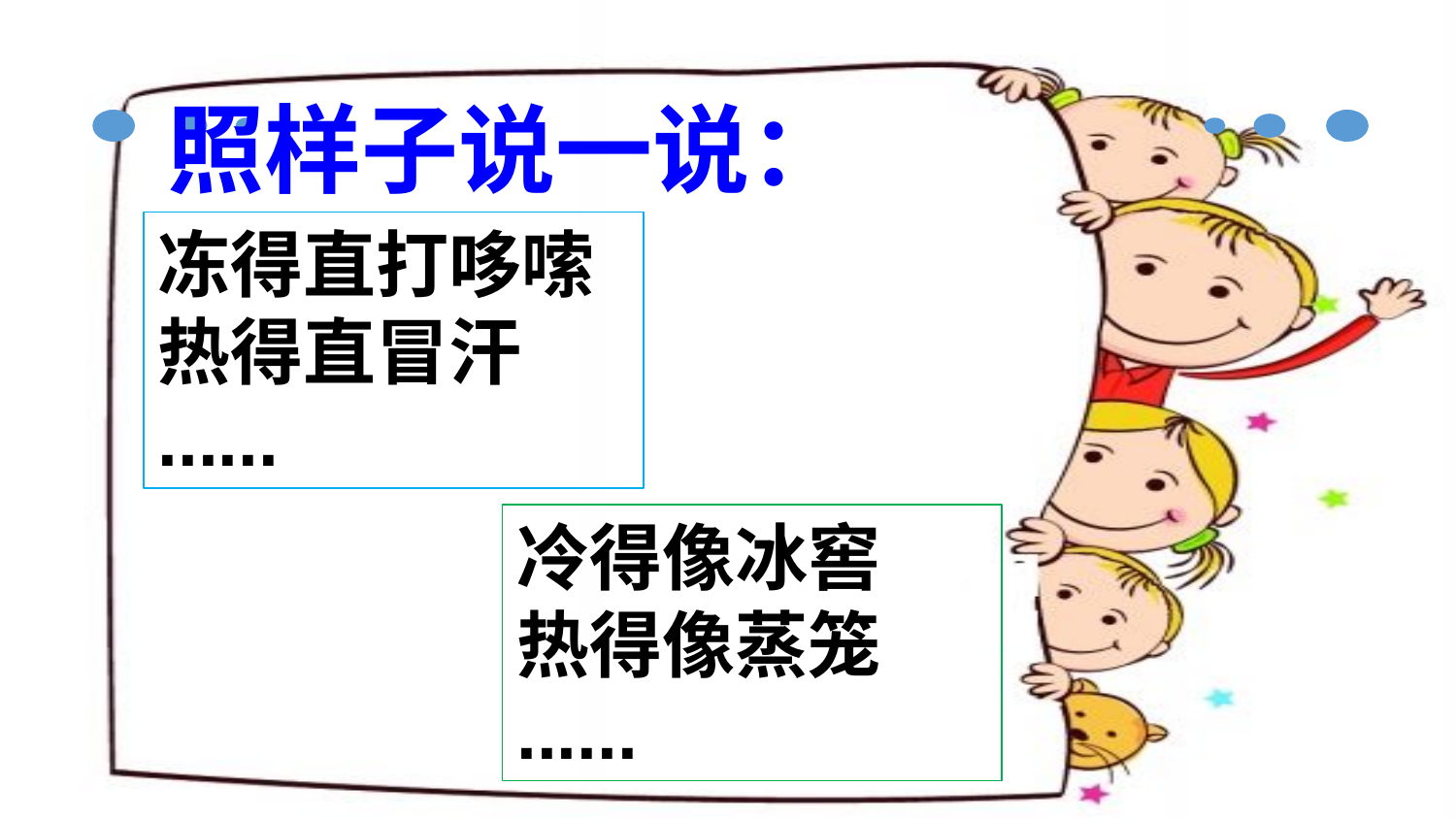

照样子说一说：
冻得直打哆嗦
热得直冒汗
......
冷得像冰窖
热得像蒸笼
......